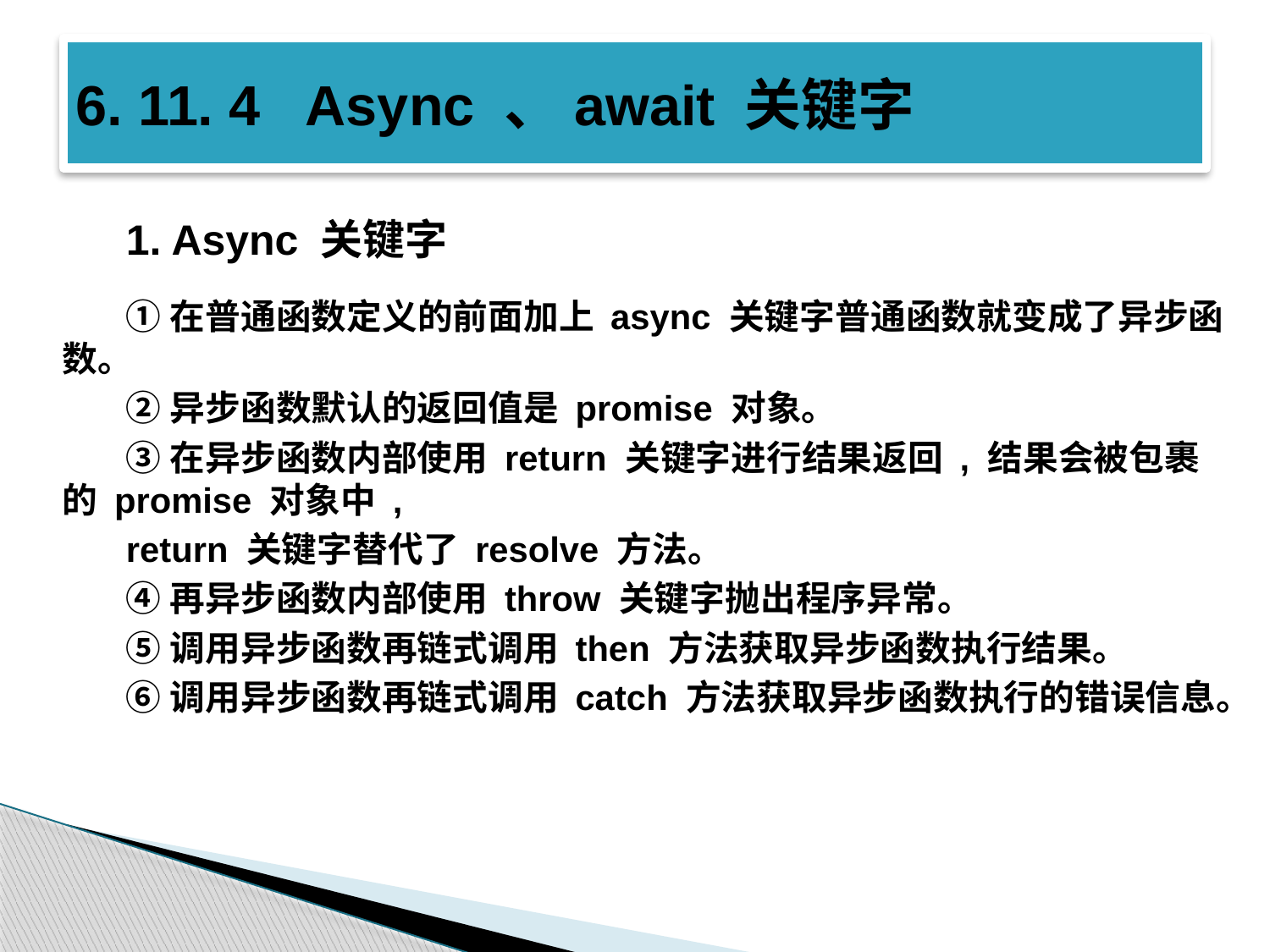

# 6. 11. 4   Async 、await 关键字
1. Async 关键字

①在普通函数定义的前面加上 async 关键字普通函数就变成了异步函数。
②异步函数默认的返回值是 promise 对象。
③在异步函数内部使用 return 关键字进行结果返回 , 结果会被包裹的 promise 对象中 ,
return 关键字替代了 resolve 方法。
④再异步函数内部使用 throw 关键字抛出程序异常。
⑤调用异步函数再链式调用 then 方法获取异步函数执行结果。
⑥调用异步函数再链式调用 catch 方法获取异步函数执行的错误信息。